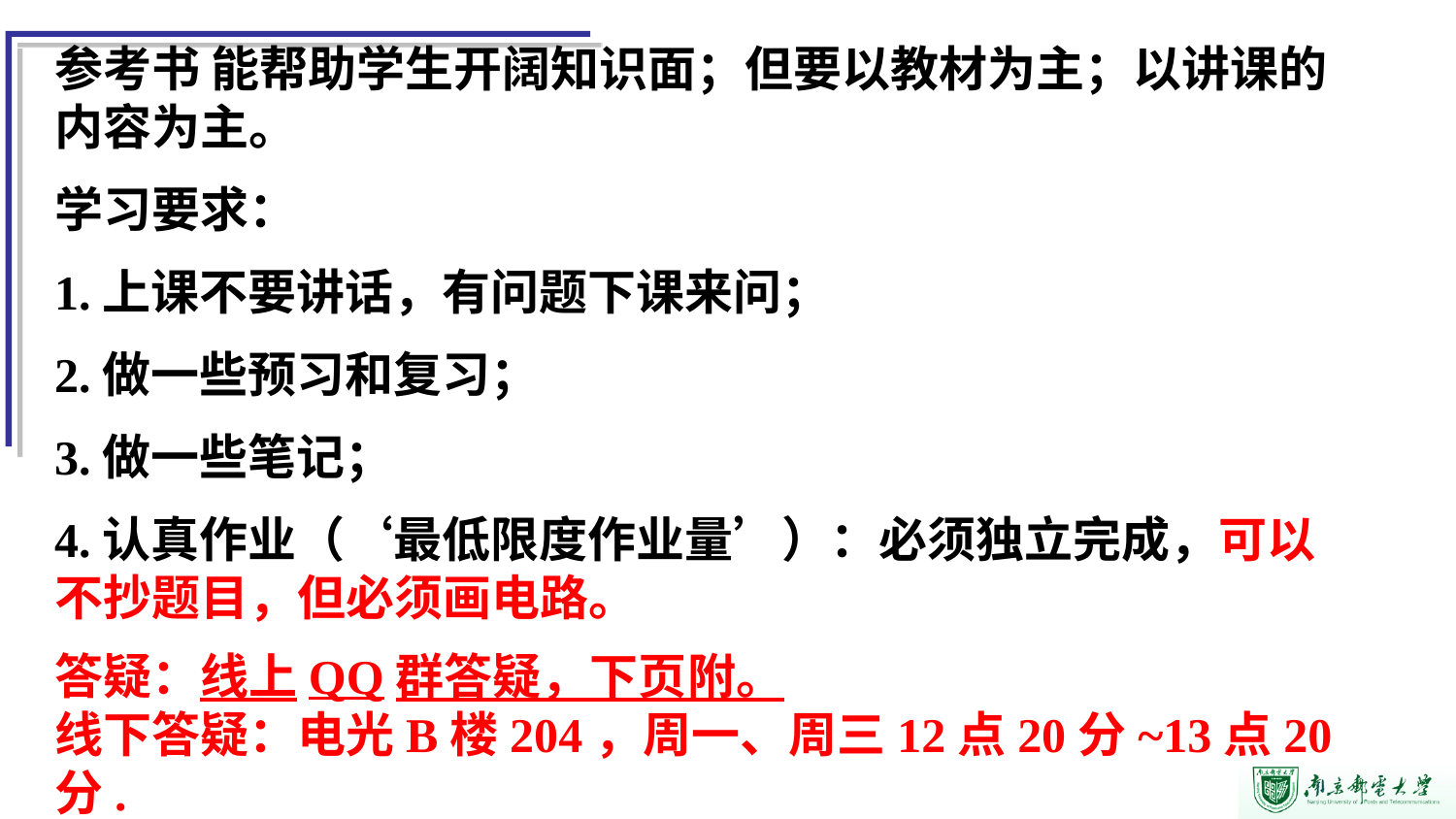

参考书 能帮助学生开阔知识面；但要以教材为主；以讲课的内容为主。
学习要求：
1.上课不要讲话，有问题下课来问；
2.做一些预习和复习；
3.做一些笔记；
4.认真作业（‘最低限度作业量’）：必须独立完成，可以不抄题目，但必须画电路。
答疑：线上QQ群答疑，下页附。
线下答疑：电光B楼204，周一、周三12点20分~13点20分.